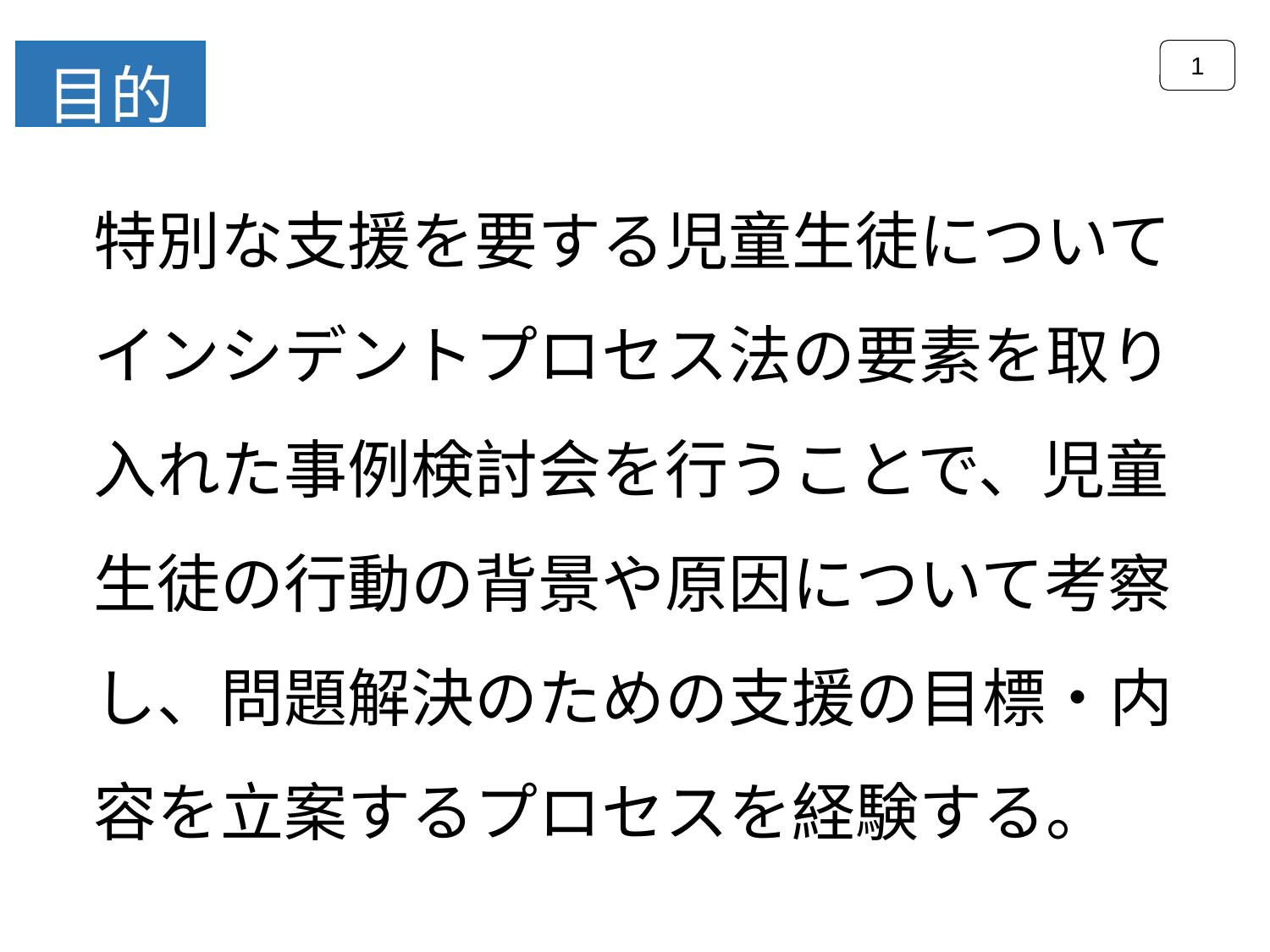

1
目的
特別な支援を要する児童生徒について
インシデントプロセス法の要素を取り
入れた事例検討会を行うことで、児童
生徒の行動の背景や原因について考察
し、問題解決のための支援の目標・内
容を立案するプロセスを経験する。